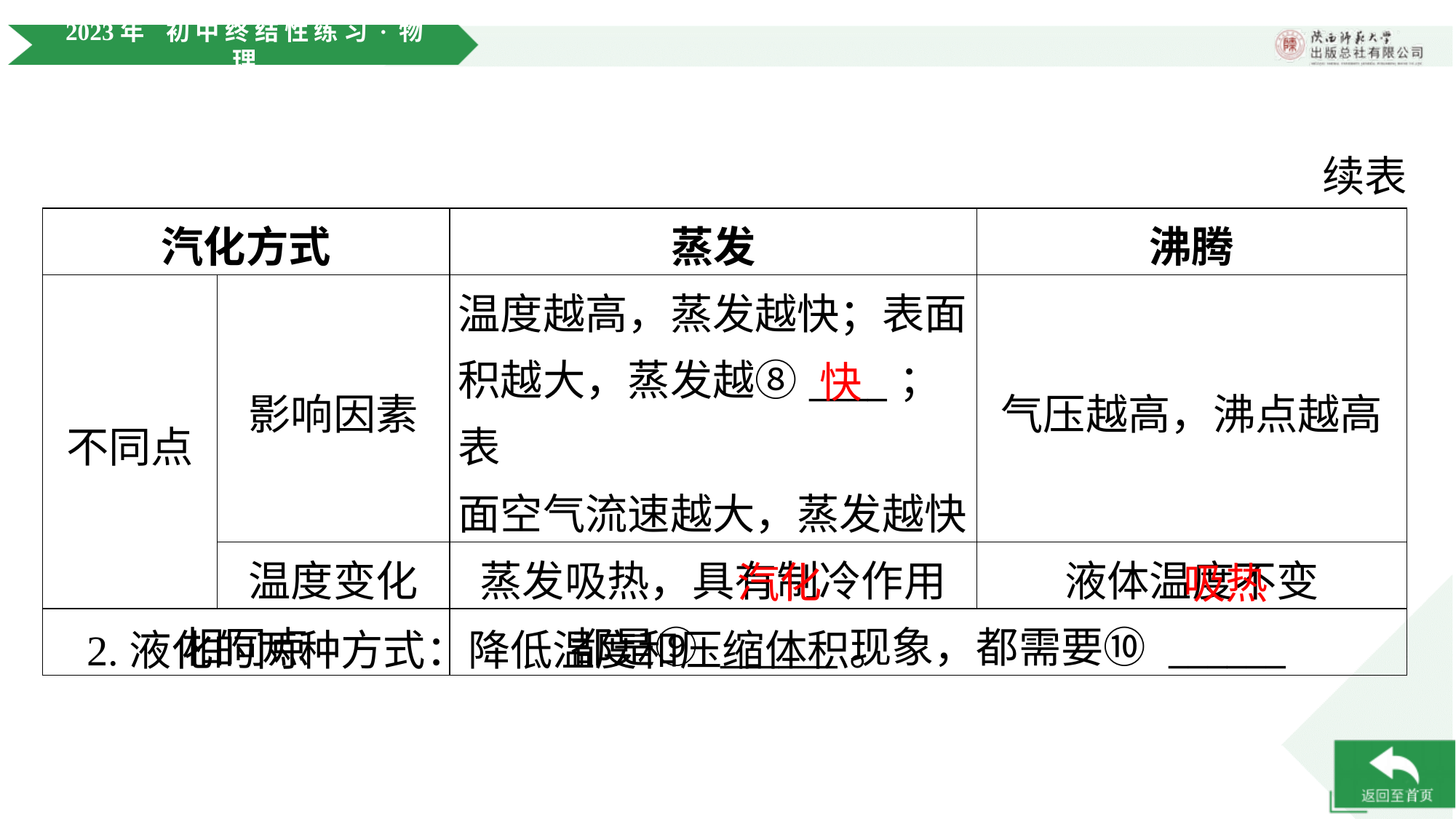

续表
| 汽化方式 |  | 蒸发 | 沸腾 |
| --- | --- | --- | --- |
| 不同点 | 影响因素 | 温度越高，蒸发越快；表面 积越大，蒸发越⑧\_\_\_\_；表 面空气流速越大，蒸发越快 | 气压越高，沸点越高 |
|  | 温度变化 | 蒸发吸热，具有制冷作用 | 液体温度不变 |
| 相同点 |  | 都是⑨ \_\_\_\_\_\_现象，都需要⑩ \_\_\_\_\_\_ |  |
快
汽化
吸热
    2.液化的两种方式：降低温度和压缩体积。